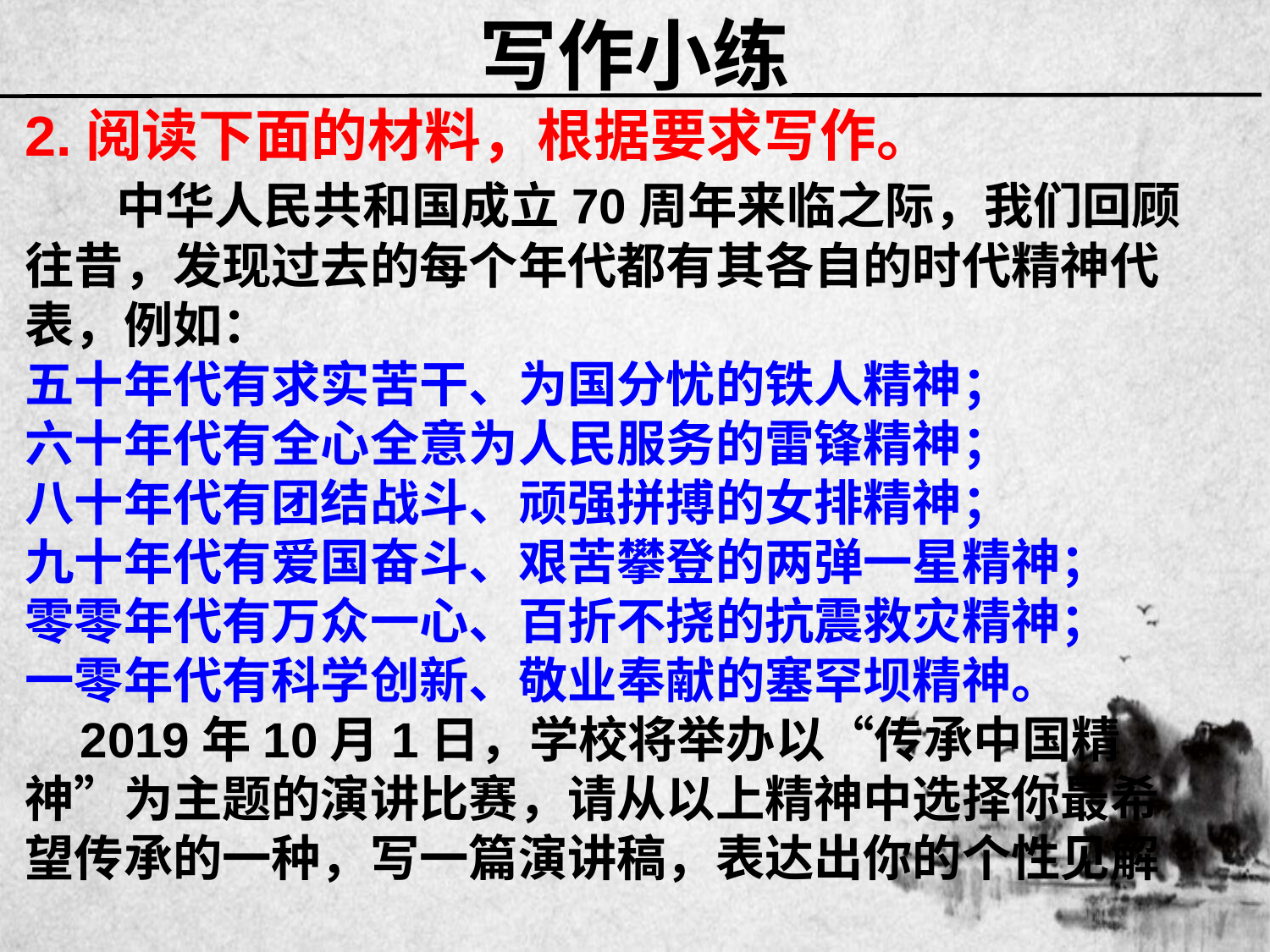

# 写作小练
2.阅读下面的材料，根据要求写作。
      中华人民共和国成立70周年来临之际，我们回顾往昔，发现过去的每个年代都有其各自的时代精神代表，例如：
五十年代有求实苦干、为国分忧的铁人精神；
六十年代有全心全意为人民服务的雷锋精神；
八十年代有团结战斗、顽强拼搏的女排精神；
九十年代有爱国奋斗、艰苦攀登的两弹一星精神；
零零年代有万众一心、百折不挠的抗震救灾精神；
一零年代有科学创新、敬业奉献的塞罕坝精神。
    2019年10月1日，学校将举办以“传承中国精神”为主题的演讲比赛，请从以上精神中选择你最希望传承的一种，写一篇演讲稿，表达出你的个性见解